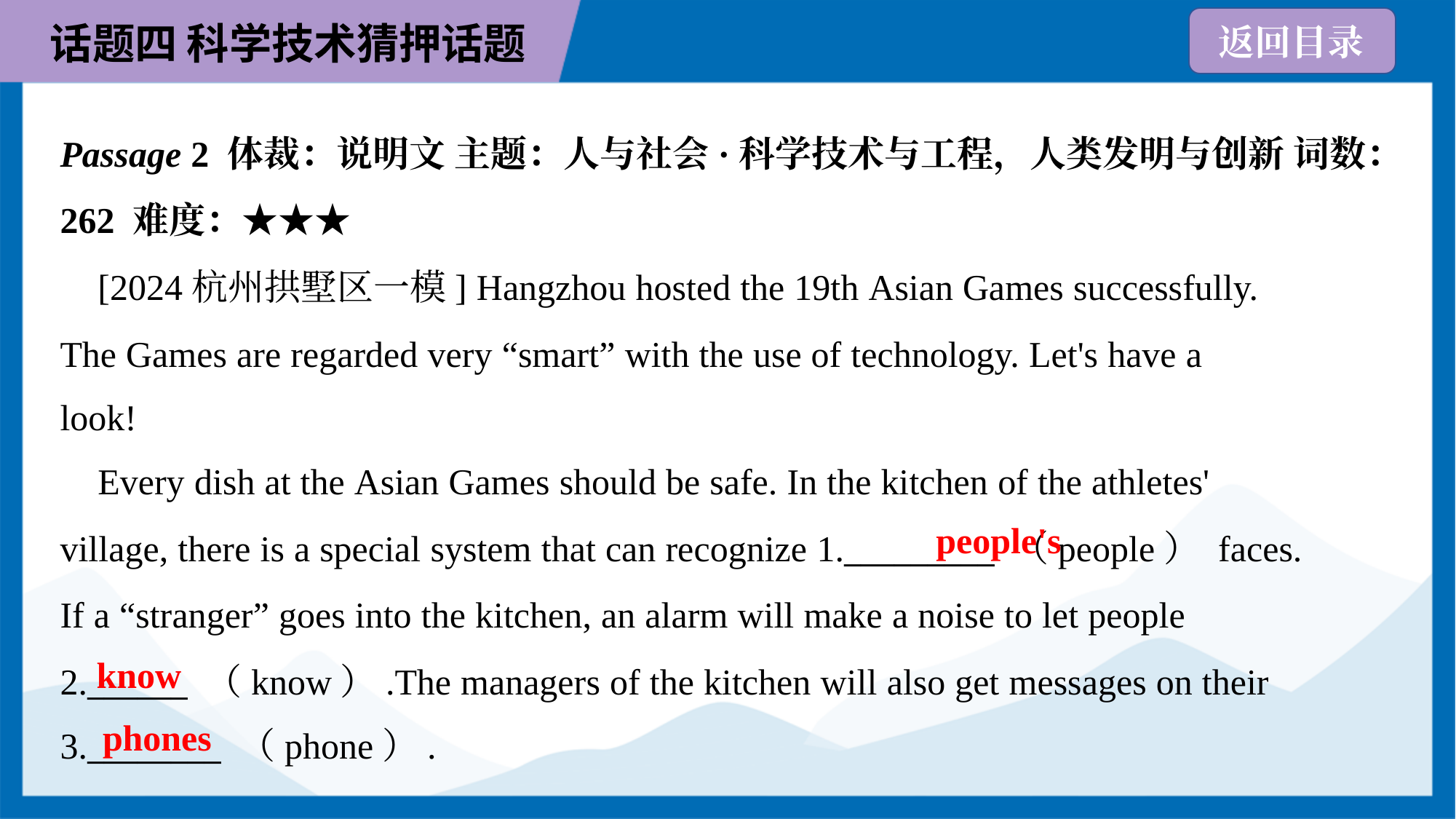

Passage 2 体裁：说明文 主题：人与社会·科学技术与工程，人类发明与创新 词数：
262 难度：★★★
    [2024杭州拱墅区一模] Hangzhou hosted the 19th Asian Games successfully.
The Games are regarded very “smart” with the use of technology. Let's have a
look!
    Every dish at the Asian Games should be safe. In the kitchen of the athletes'
village, there is a special system that can recognize 1._________ （people） faces.
If a “stranger” goes into the kitchen, an alarm will make a noise to let people
2.______ （know）.The managers of the kitchen will also get messages on their
3.________ （phone）.
people's
know
phones